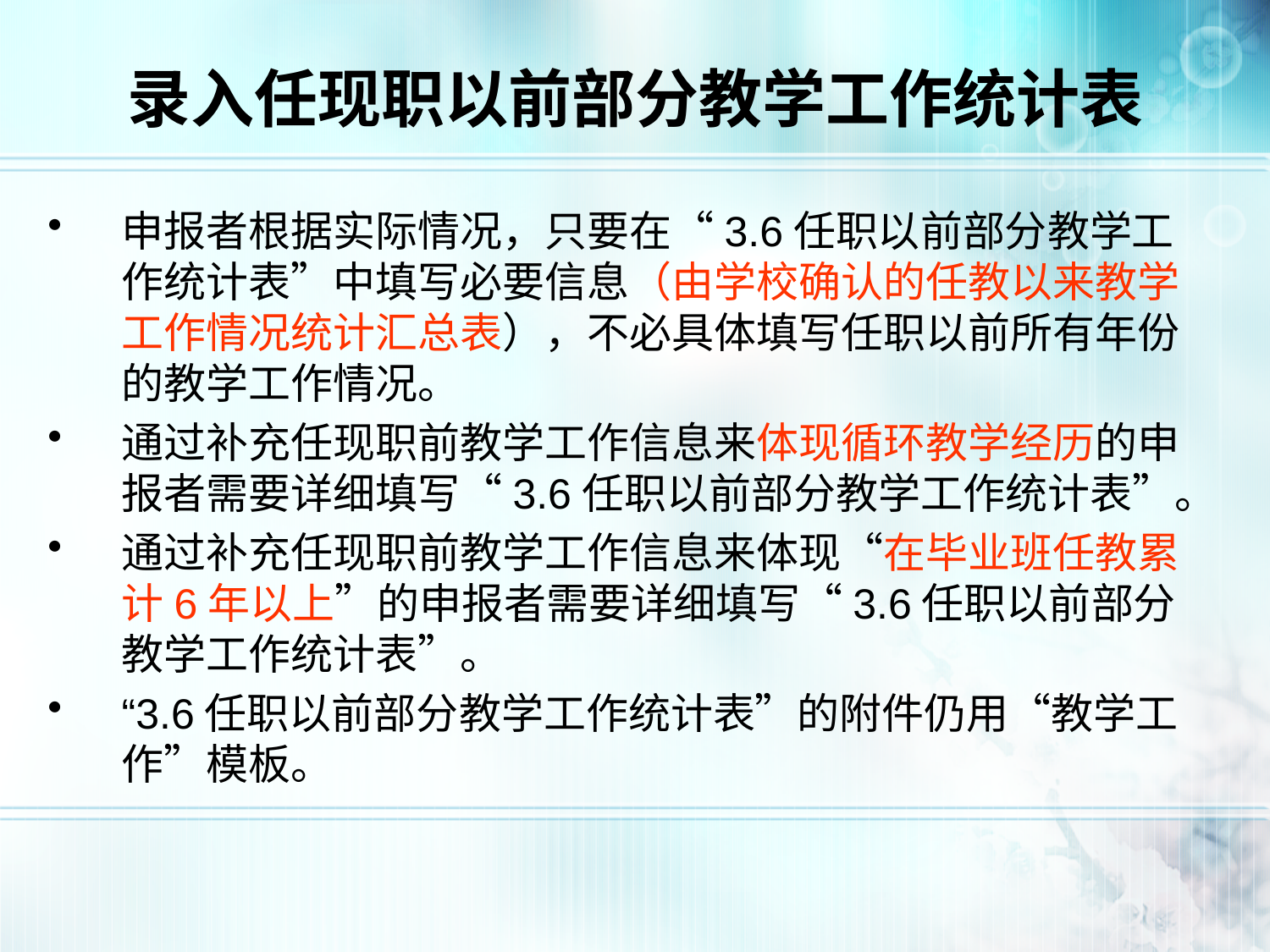

# 录入任现职以前部分教学工作统计表
申报者根据实际情况，只要在“3.6任职以前部分教学工作统计表”中填写必要信息（由学校确认的任教以来教学工作情况统计汇总表），不必具体填写任职以前所有年份的教学工作情况。
通过补充任现职前教学工作信息来体现循环教学经历的申报者需要详细填写“3.6任职以前部分教学工作统计表”。
通过补充任现职前教学工作信息来体现“在毕业班任教累计6年以上”的申报者需要详细填写“3.6任职以前部分教学工作统计表”。
“3.6任职以前部分教学工作统计表”的附件仍用“教学工作”模板。